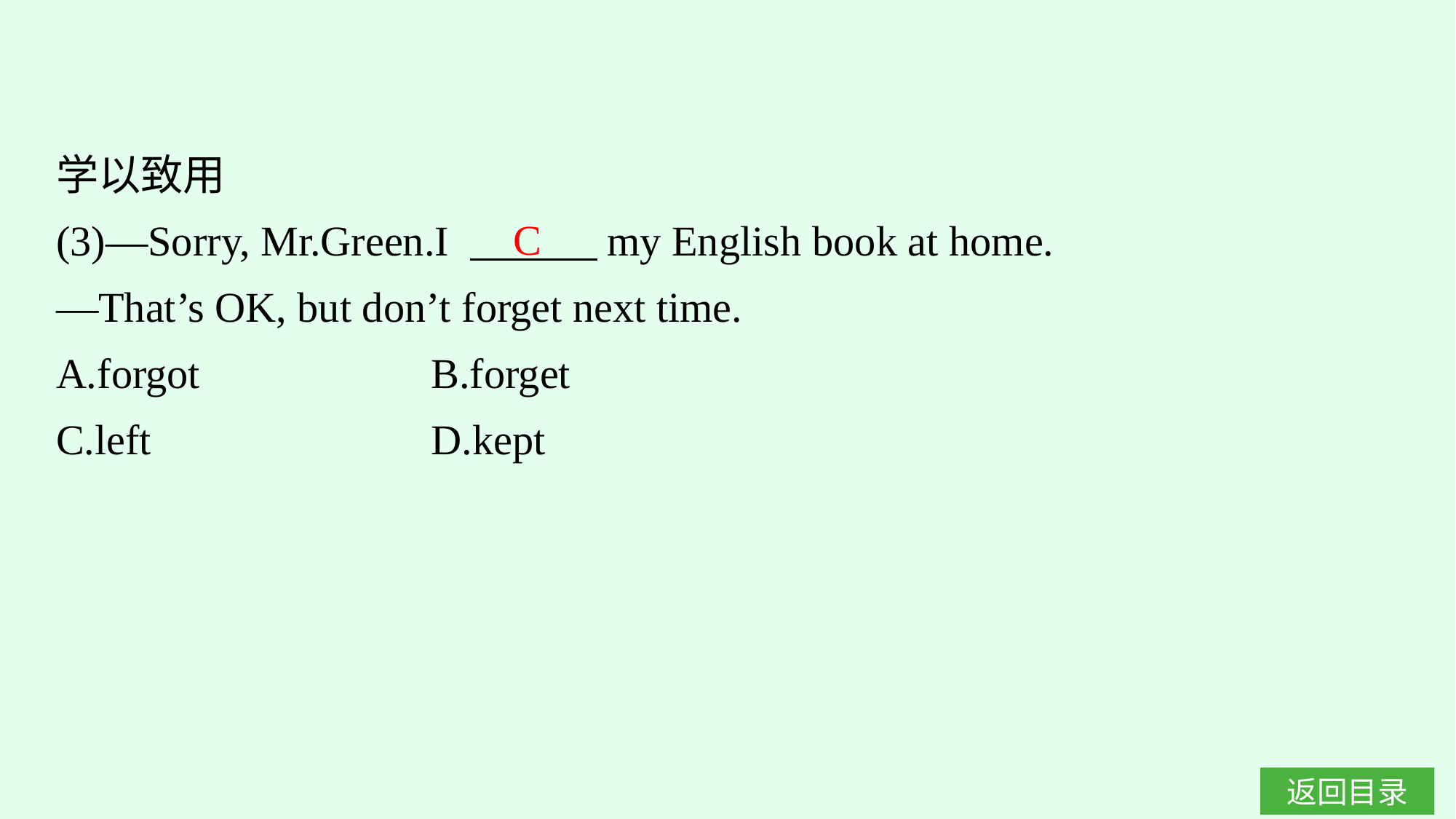

学以致用
(3)—Sorry, Mr.Green.I 　　　my English book at home.
—That’s OK, but don’t forget next time.
A.forgot　　　　　	B.forget
C.left			D.kept
C